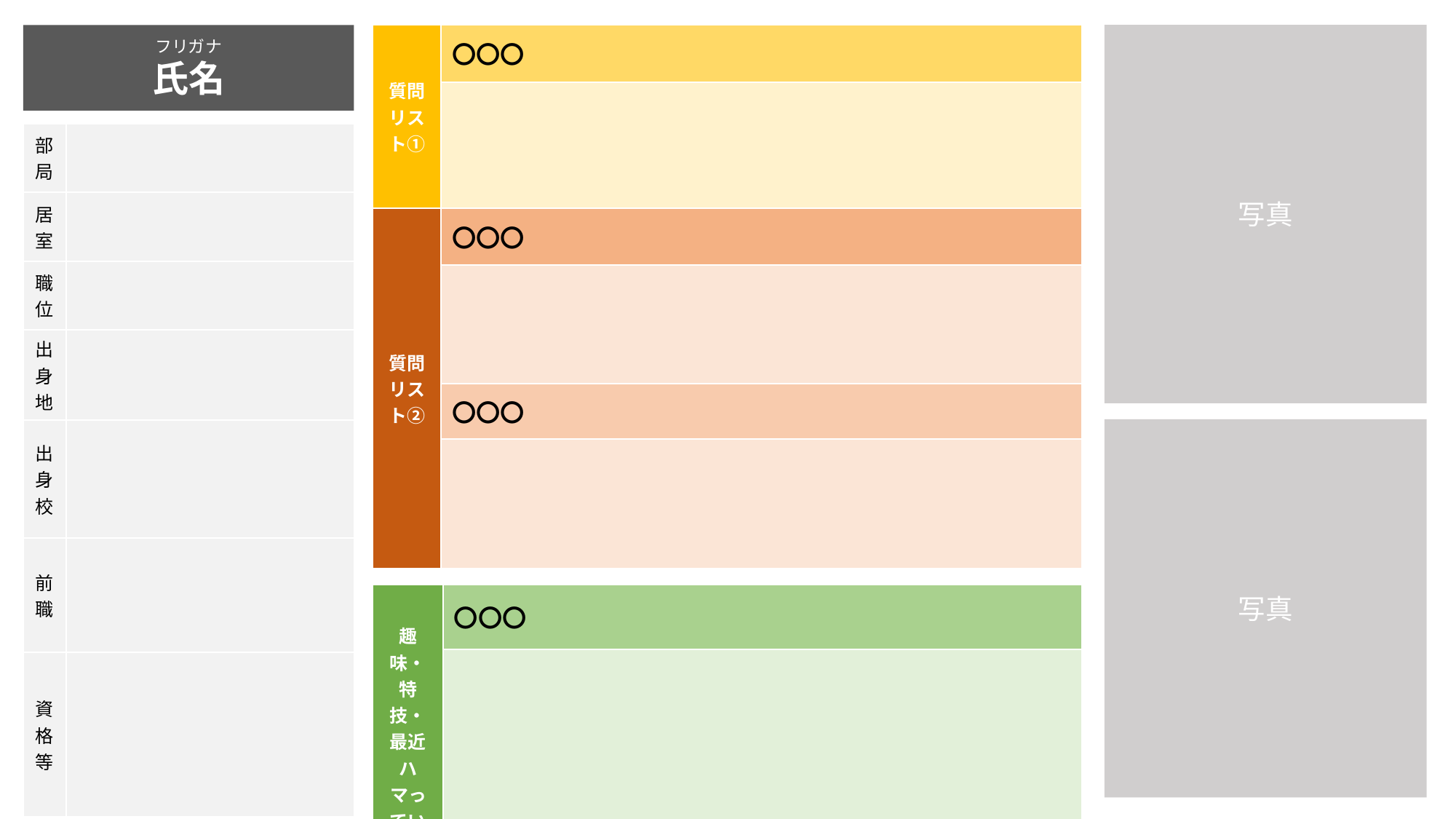

| 質問リスト① | 〇〇〇 |
| --- | --- |
|  |  |
| 質問リスト② | 〇〇〇 |
|  |  |
|  | 〇〇〇 |
|  |  |
写真
フリガナ
氏名
| 部局 |  |
| --- | --- |
| 居室 |  |
| 職位 |  |
| 出身地 |  |
| 出身校 |  |
| 前職 |  |
| 資格等 |  |

写真
| 趣味・特技・ 最近ハマっていること等 | 〇〇〇 |
| --- | --- |
|  |  |